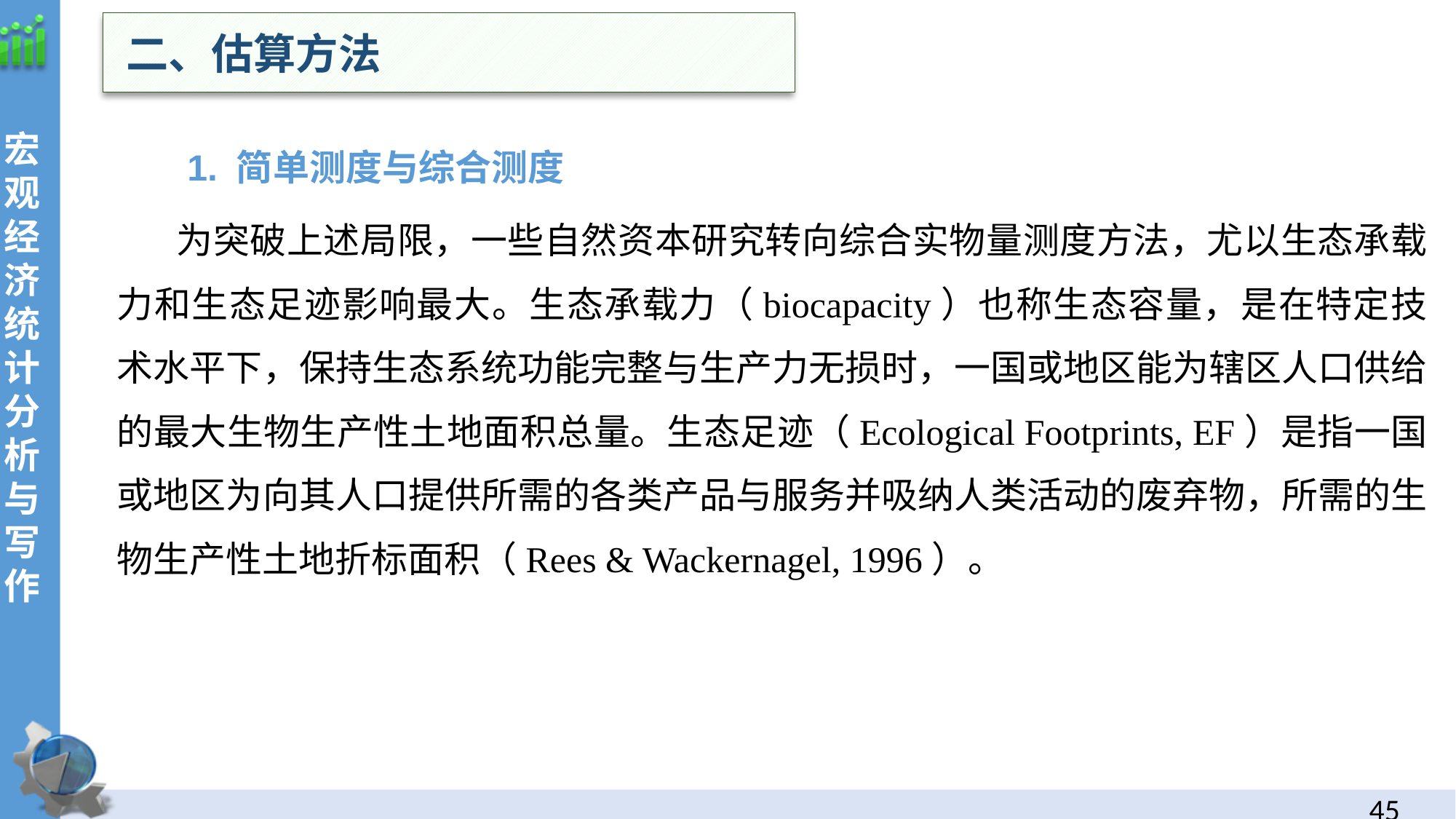

二、估算方法
           1. 简单测度与综合测度
         为突破上述局限，一些自然资本研究转向综合实物量测度方法，尤以生态承载力和生态足迹影响最大。生态承载力（biocapacity）也称生态容量，是在特定技术水平下，保持生态系统功能完整与生产力无损时，一国或地区能为辖区人口供给的最大生物生产性土地面积总量。生态足迹（Ecological Footprints, EF）是指一国或地区为向其人口提供所需的各类产品与服务并吸纳人类活动的废弃物，所需的生物生产性土地折标面积（Rees & Wackernagel, 1996）。

45